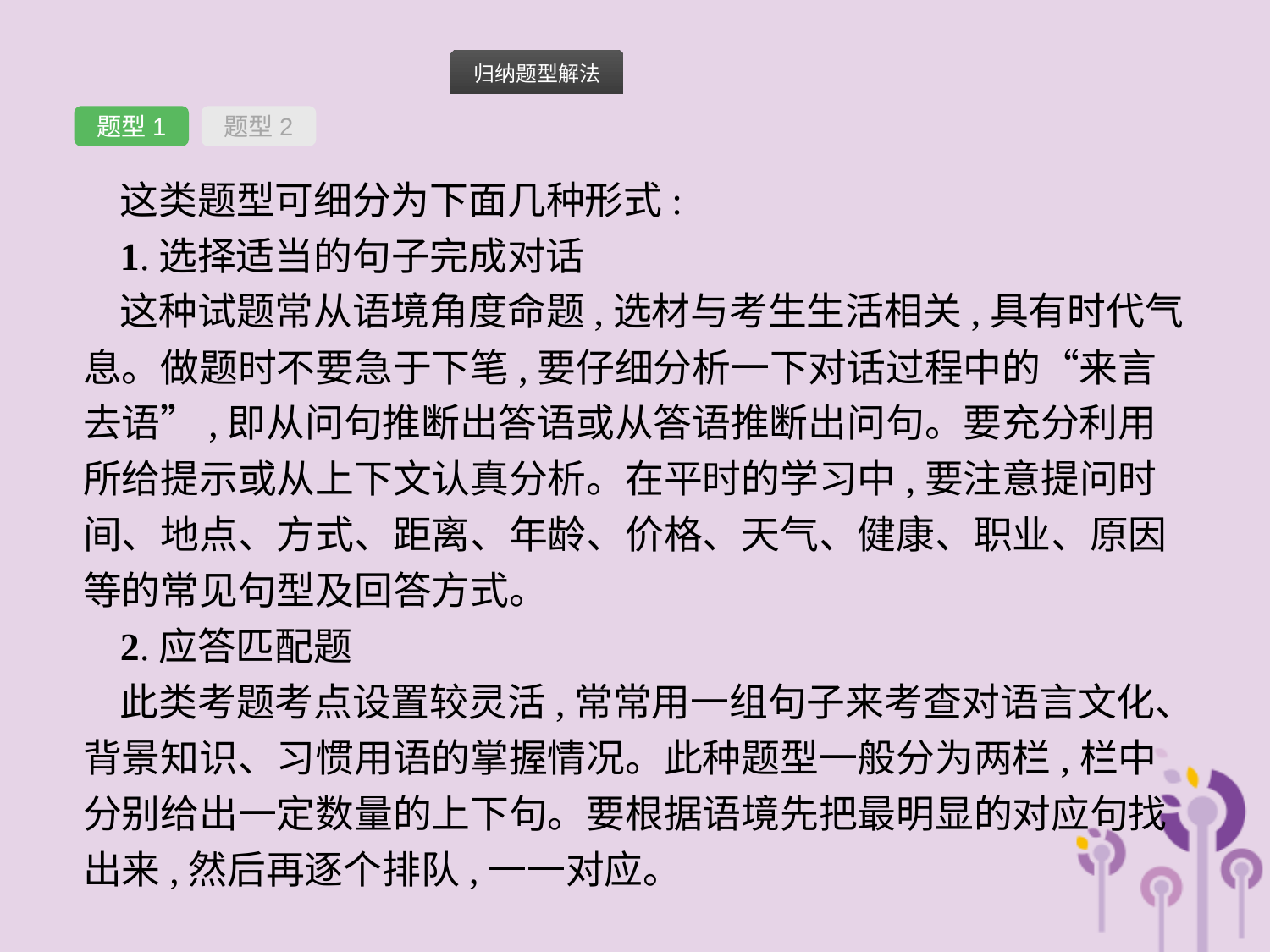

题型1
题型2
这类题型可细分为下面几种形式:
1.选择适当的句子完成对话
这种试题常从语境角度命题,选材与考生生活相关,具有时代气息。做题时不要急于下笔,要仔细分析一下对话过程中的“来言去语”,即从问句推断出答语或从答语推断出问句。要充分利用所给提示或从上下文认真分析。在平时的学习中,要注意提问时间、地点、方式、距离、年龄、价格、天气、健康、职业、原因等的常见句型及回答方式。
2.应答匹配题
此类考题考点设置较灵活,常常用一组句子来考查对语言文化、背景知识、习惯用语的掌握情况。此种题型一般分为两栏,栏中分别给出一定数量的上下句。要根据语境先把最明显的对应句找出来,然后再逐个排队,一一对应。